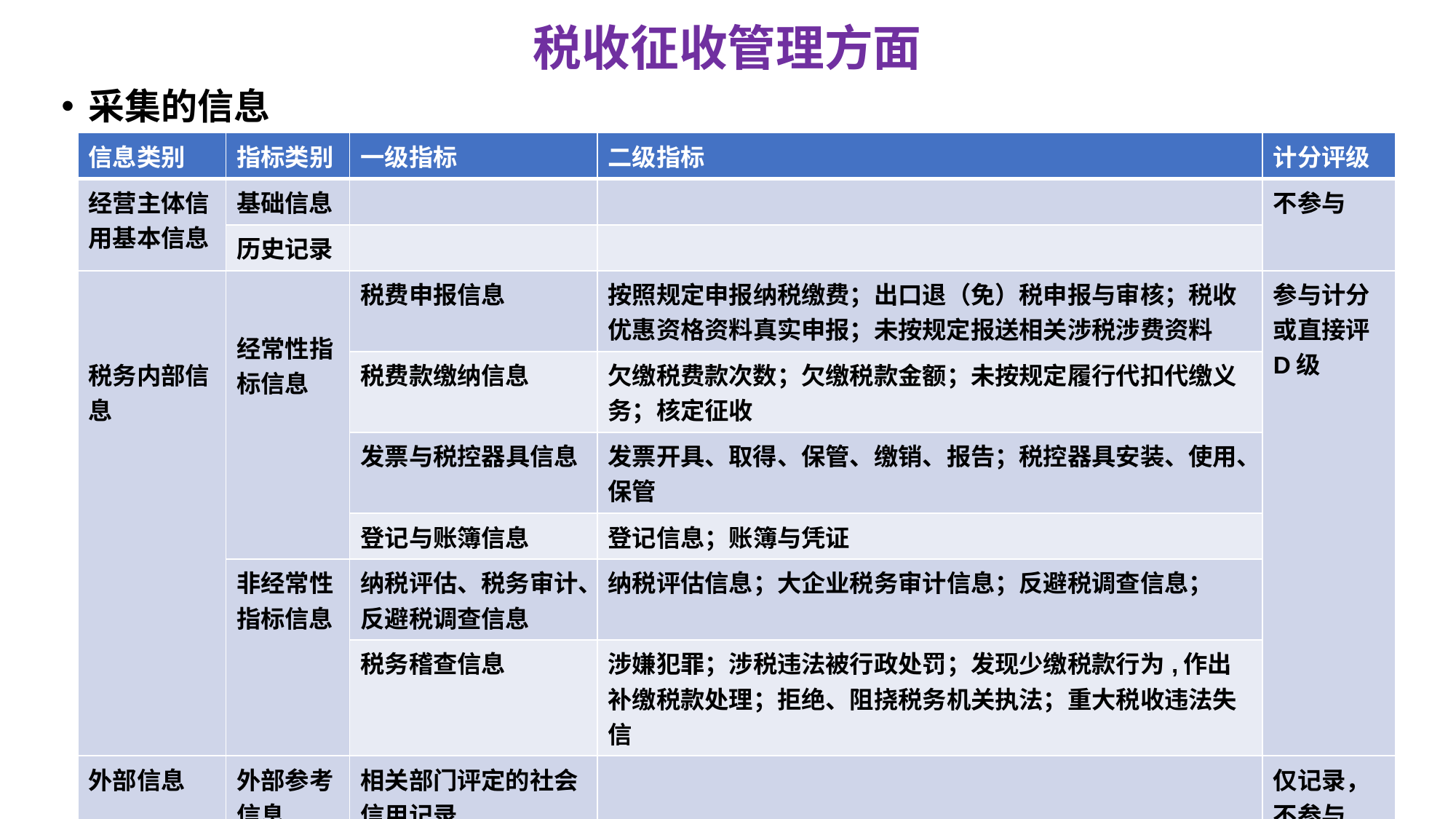

# 税收征收管理方面
采集的信息

| 信息类别 | 指标类别 | 一级指标 | 二级指标 | 计分评级 |
| --- | --- | --- | --- | --- |
| 经营主体信用基本信息 | 基础信息 |  |  | 不参与 |
|  | 历史记录 |  |  |  |
| 税务内部信息 | 经常性指标信息 | 税费申报信息 | 按照规定申报纳税缴费；出口退（免）税申报与审核；税收优惠资格资料真实申报；未按规定报送相关涉税涉费资料 | 参与计分或直接评D级 |
|  |  | 税费款缴纳信息 | 欠缴税费款次数；欠缴税款金额；未按规定履行代扣代缴义务；核定征收 |  |
|  |  | 发票与税控器具信息 | 发票开具、取得、保管、缴销、报告；税控器具安装、使用、保管 |  |
|  |  | 登记与账簿信息 | 登记信息；账簿与凭证 |  |
|  | 非经常性指标信息 | 纳税评估、税务审计、反避税调查信息 | 纳税评估信息；大企业税务审计信息；反避税调查信息； |  |
|  |  | 税务稽查信息 | 涉嫌犯罪；涉税违法被行政处罚；发现少缴税款行为,作出补缴税款处理；拒绝、阻挠税务机关执法；重大税收违法失信 |  |
| 外部信息 | 外部参考 信息 | 相关部门评定的社会信用记录 |  | 仅记录，不参与 |
|  | 外部评价 信息 | 银行：银行账户设置；市场监管：股权变更等登记；房管、土地管理部门：欠税处置资产等；海关：进口货物报关数等；相关部门：...... |  | 参与计税 |